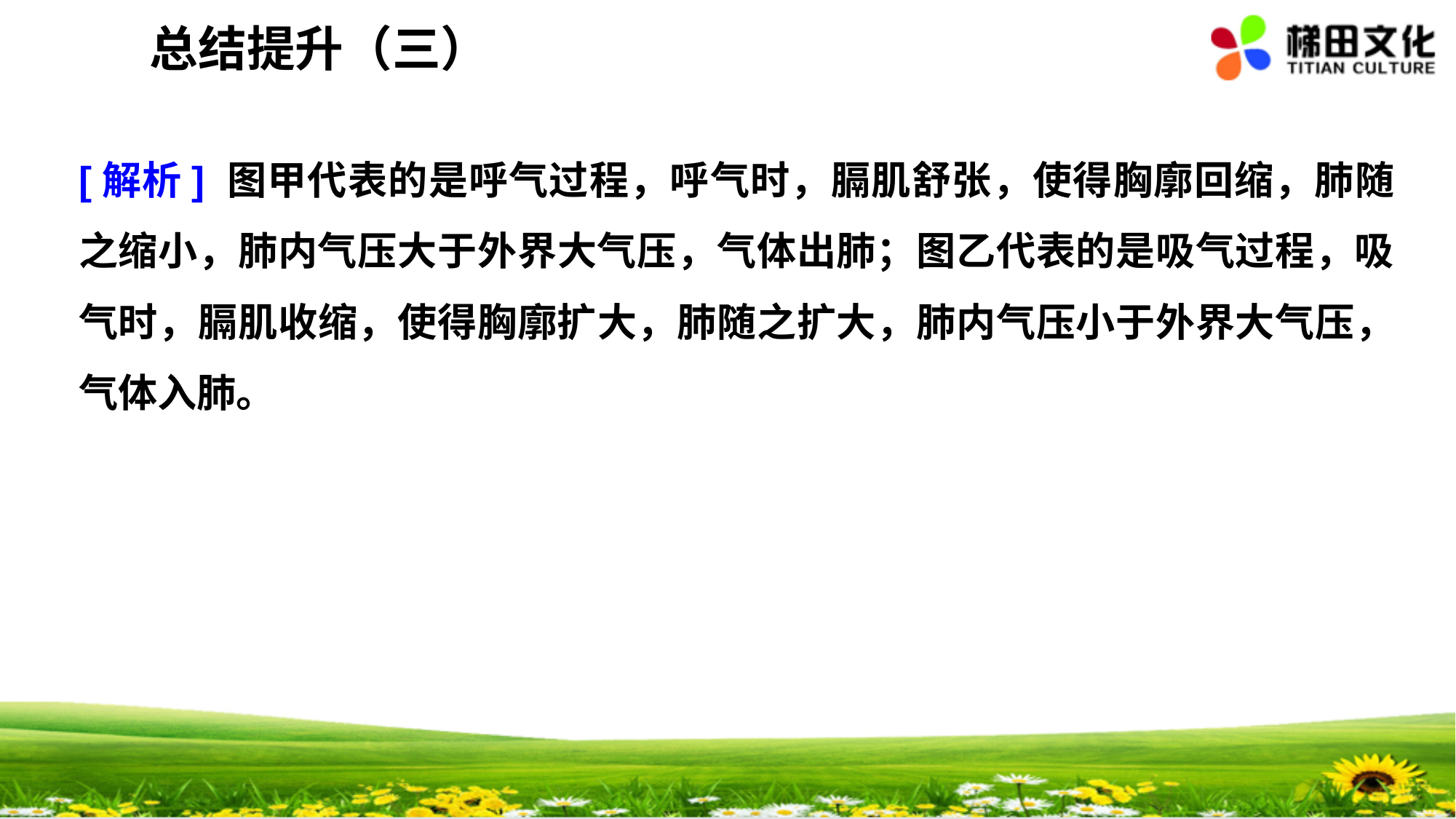

总结提升（三）
[解析] 图甲代表的是呼气过程，呼气时，膈肌舒张，使得胸廓回缩，肺随之缩小，肺内气压大于外界大气压，气体出肺；图乙代表的是吸气过程，吸气时，膈肌收缩，使得胸廓扩大，肺随之扩大，肺内气压小于外界大气压，气体入肺。